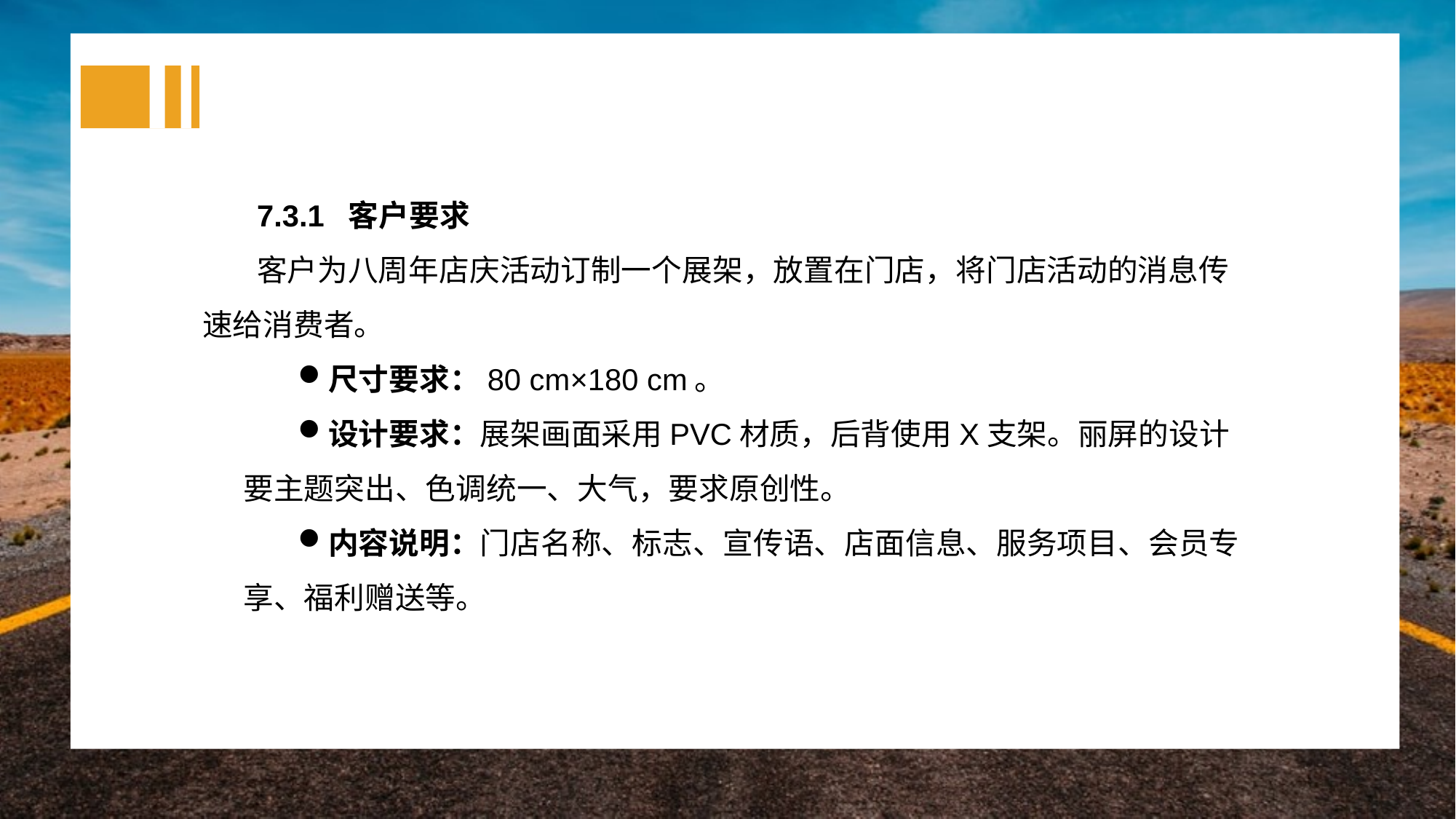

7.3.1  客户要求
客户为八周年店庆活动订制一个展架，放置在门店，将门店活动的消息传速给消费者。
尺寸要求：80 cm×180 cm。
设计要求：展架画面采用PVC材质，后背使用X支架。丽屏的设计要主题突出、色调统一、大气，要求原创性。
内容说明：门店名称、标志、宣传语、店面信息、服务项目、会员专享、福利赠送等。